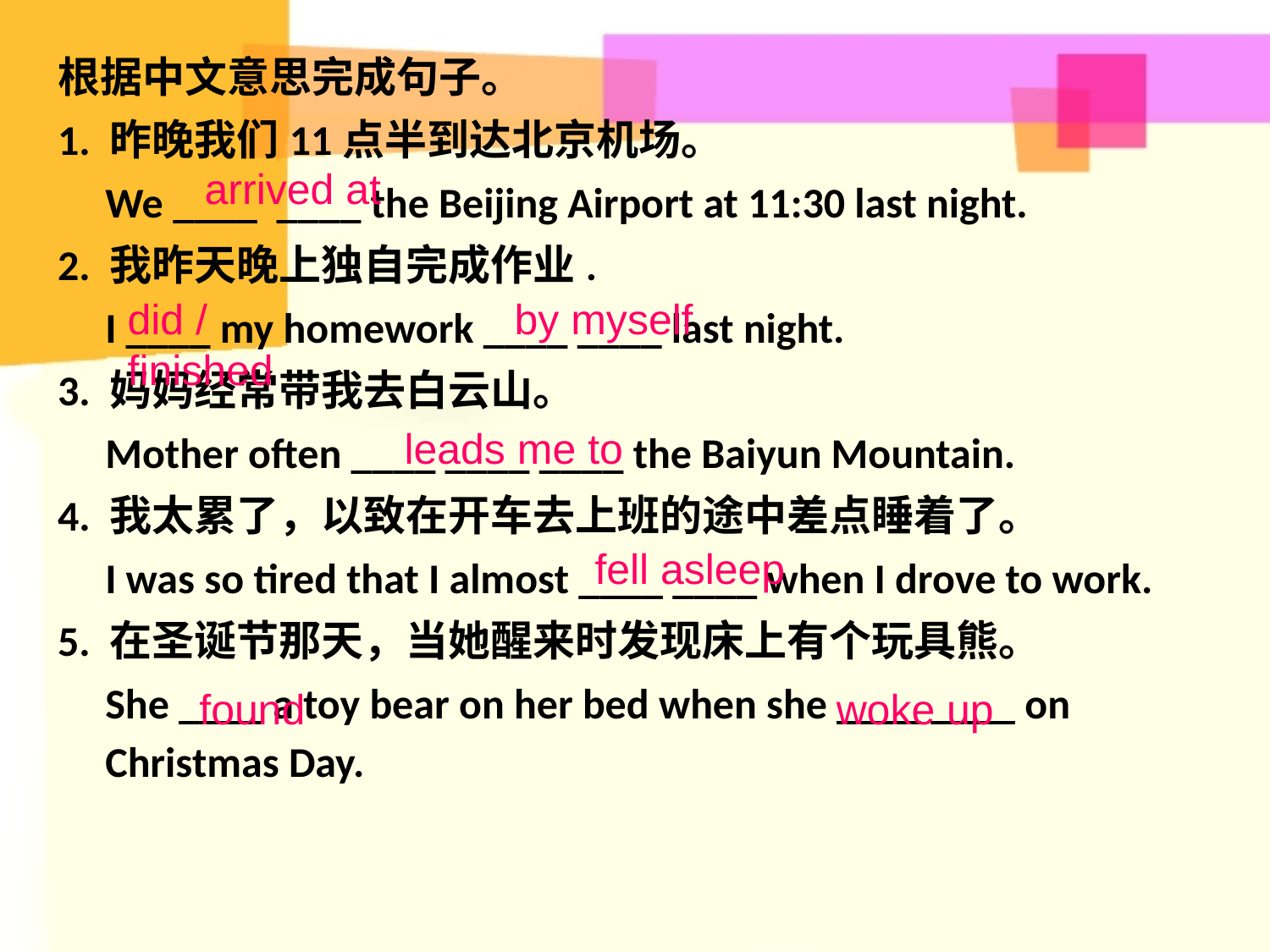

根据中文意思完成句子。
1. 昨晚我们11点半到达北京机场。
	We ____  ____ the Beijing Airport at 11:30 last night.
2. 我昨天晚上独自完成作业.
	I ____ my homework ____ ____ last night.
3. 妈妈经常带我去白云山。
	Mother often ____ ____ ____ the Baiyun Mountain.
4. 我太累了，以致在开车去上班的途中差点睡着了。
	I was so tired that I almost ____ ____ when I drove to work.
5. 在圣诞节那天，当她醒来时发现床上有个玩具熊。
	She ____ a toy bear on her bed when she ____ ____ on Christmas Day.
arrived at
did /                          by myself
finished
leads me to
fell asleep
 found                                             woke up